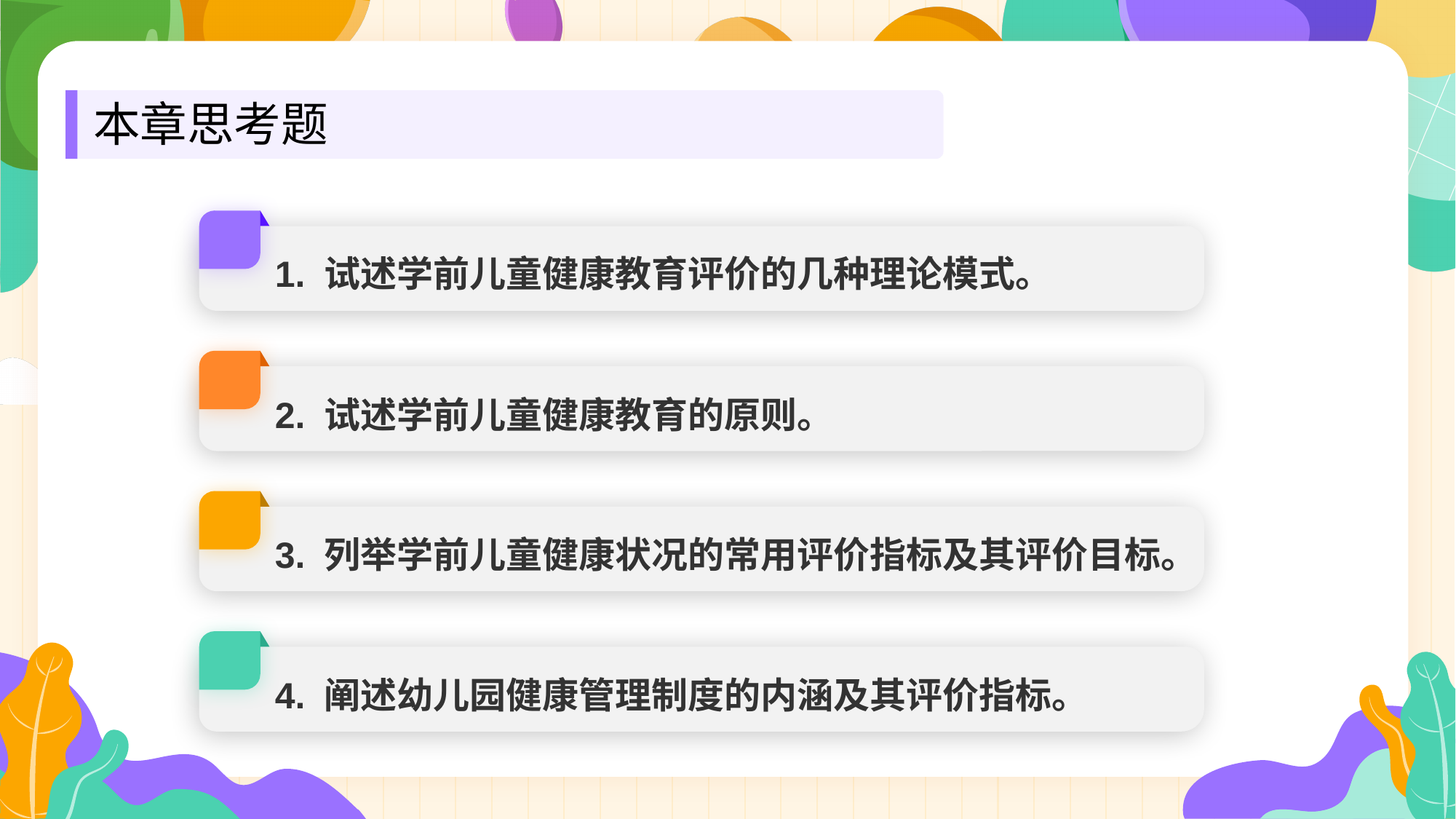

本章思考题

1. 试述学前儿童健康教育评价的几种理论模式。

2. 试述学前儿童健康教育的原则。

3. 列举学前儿童健康状况的常用评价指标及其评价目标。

4. 阐述幼儿园健康管理制度的内涵及其评价指标。